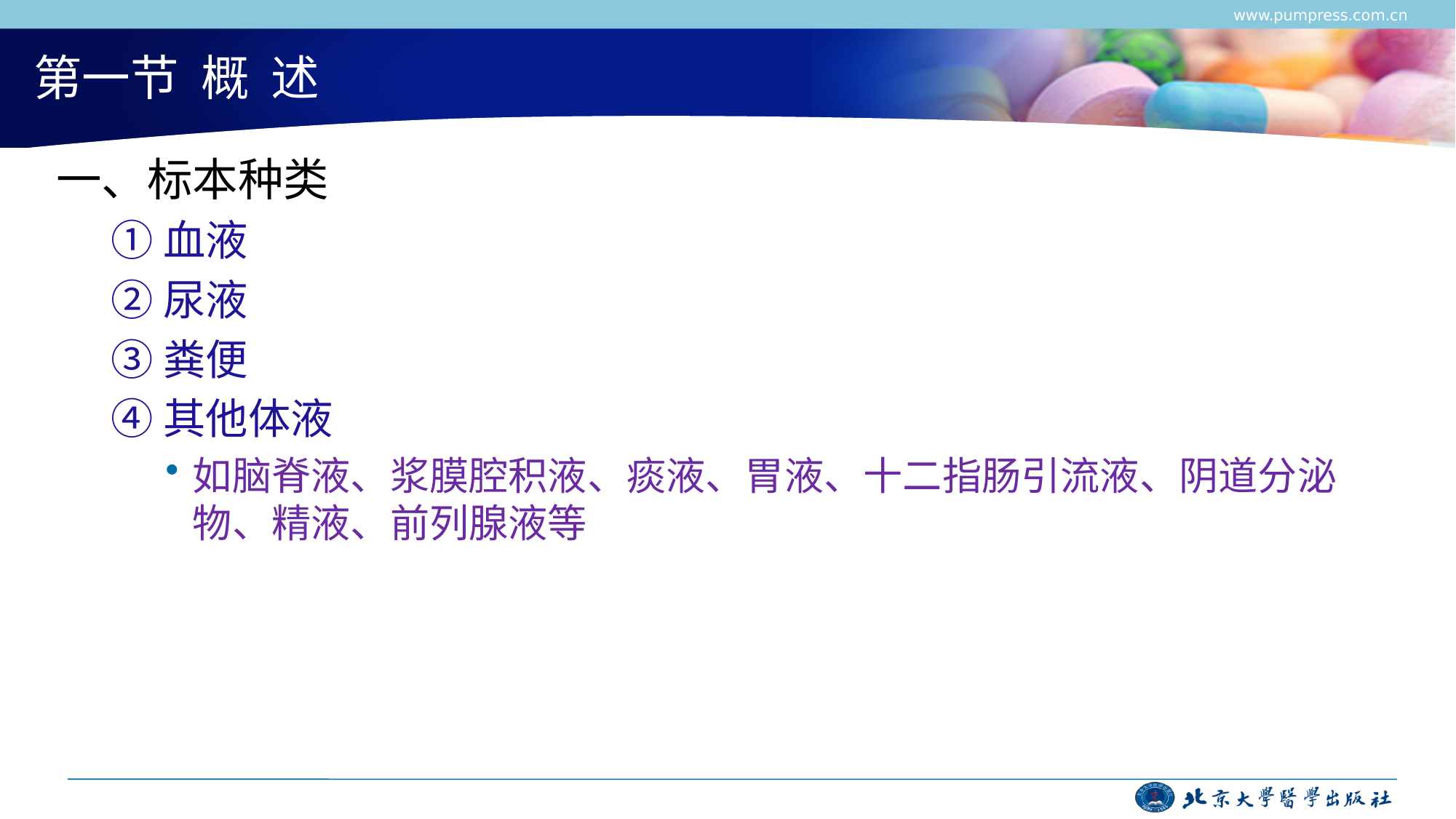

www.pumpress.com.cn
# 第一节  概  述
一、标本种类
①血液
②尿液
③粪便
④其他体液
如脑脊液、浆膜腔积液、痰液、胃液、十二指肠引流液、阴道分泌物、精液、前列腺液等